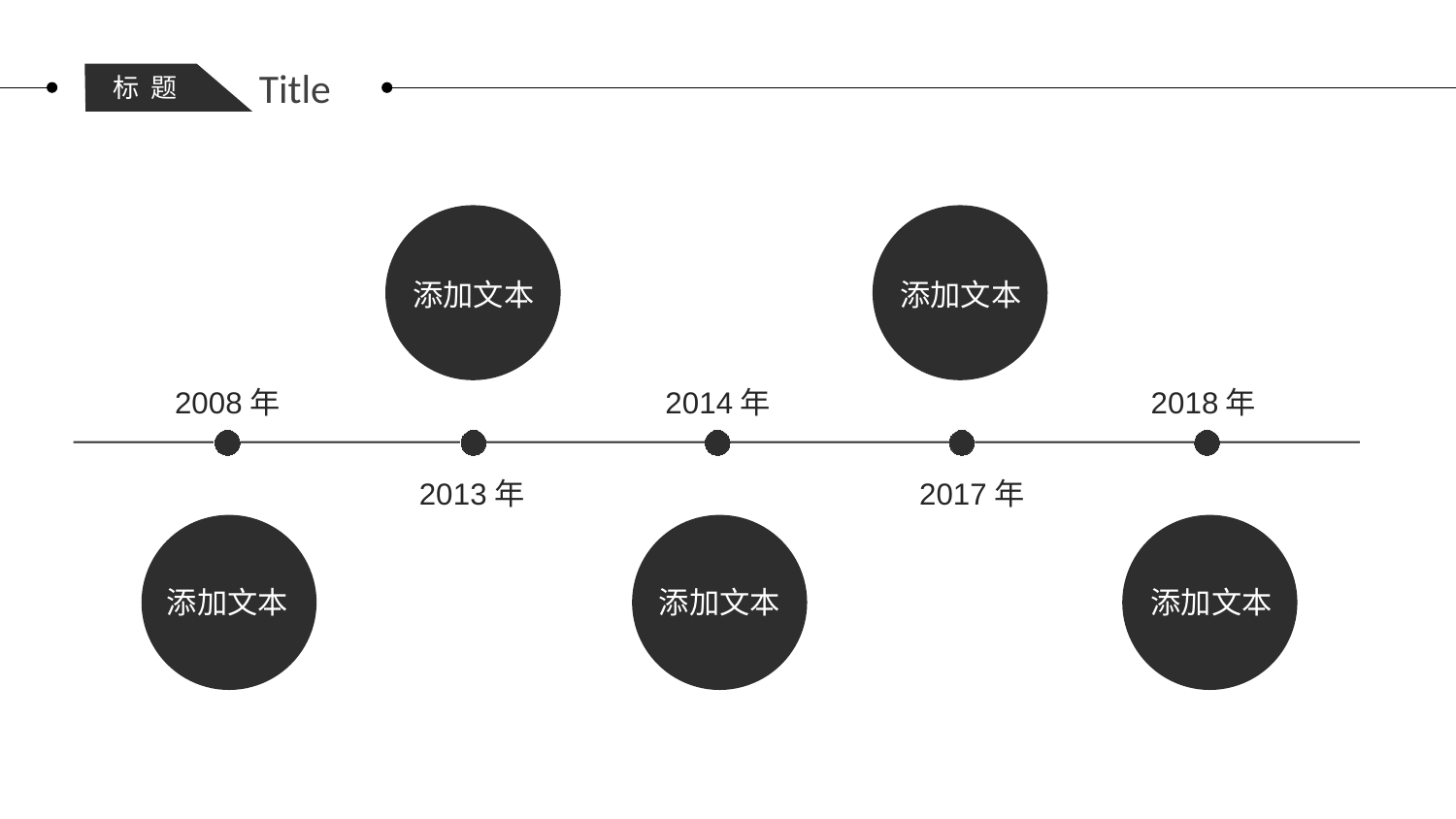

Title

标  题

添加文本
添加文本
2008年
2014年
2018年

2013年
2017年

添加文本
添加文本
添加文本